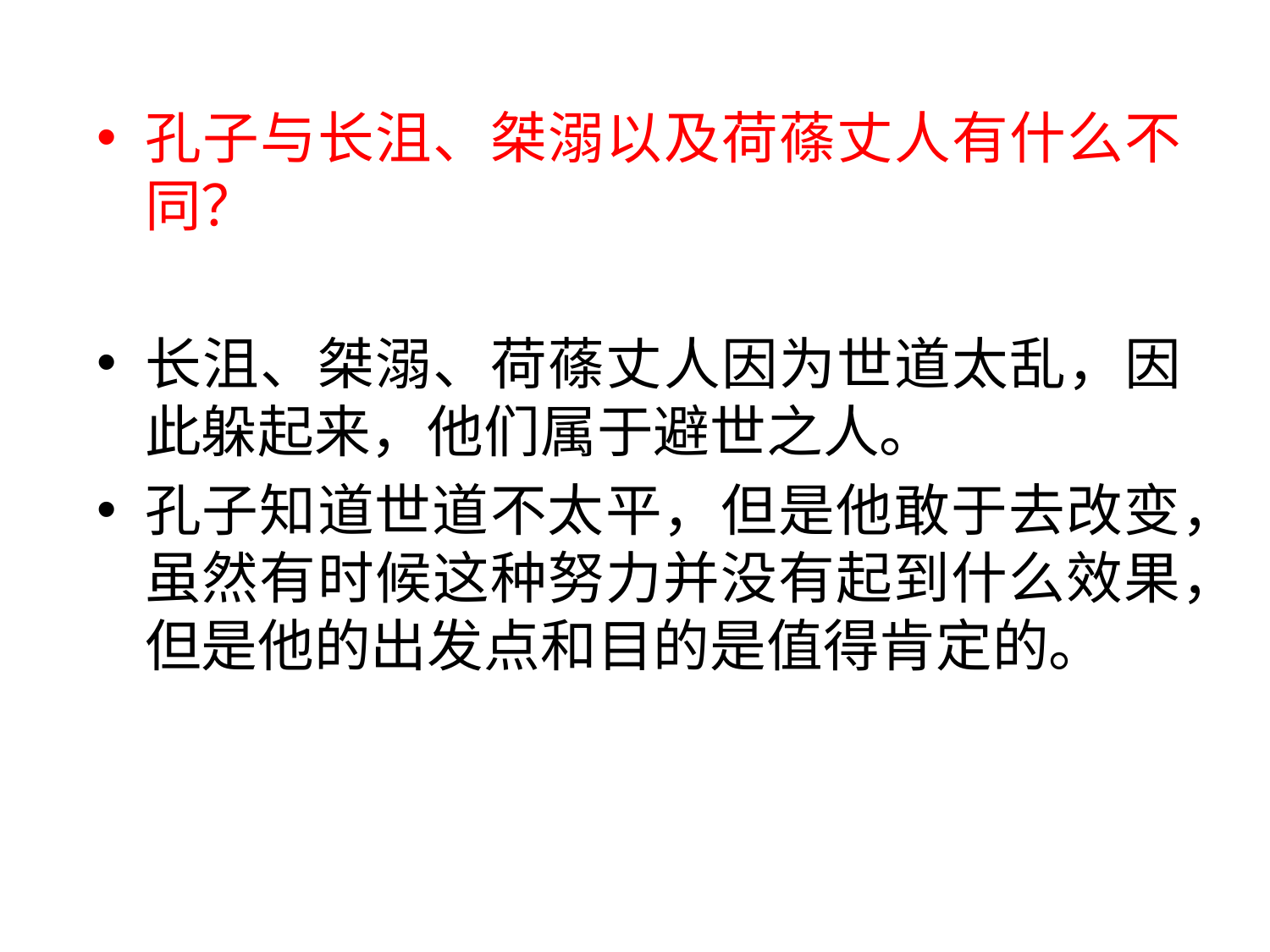

孔子与长沮、桀溺以及荷蓧丈人有什么不同？

长沮、桀溺、荷蓧丈人因为世道太乱，因此躲起来，他们属于避世之人。
孔子知道世道不太平，但是他敢于去改变，虽然有时候这种努力并没有起到什么效果，但是他的出发点和目的是值得肯定的。